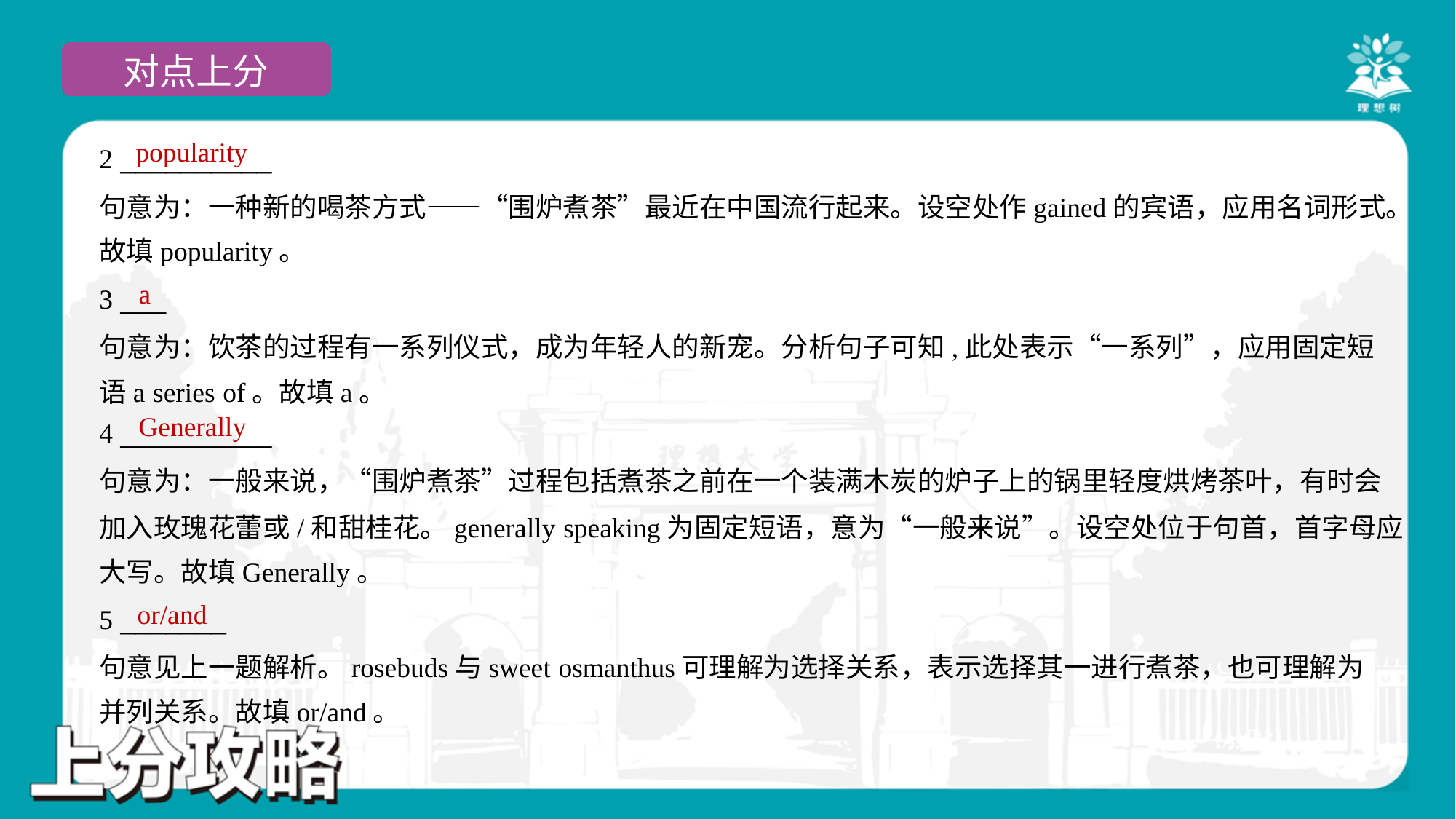

popularity
2 __________
句意为：一种新的喝茶方式——“围炉煮茶”最近在中国流行起来。设空处作gained的宾语，应用名词形式。
故填popularity。
a
3 ___
句意为：饮茶的过程有一系列仪式，成为年轻人的新宠。分析句子可知,此处表示“一系列”，应用固定短
语a series of。故填a。
Generally
4 __________
句意为：一般来说，“围炉煮茶”过程包括煮茶之前在一个装满木炭的炉子上的锅里轻度烘烤茶叶，有时会
加入玫瑰花蕾或/和甜桂花。generally speaking为固定短语，意为“一般来说”。设空处位于句首，首字母应
大写。故填Generally。
or/and
5 _______
句意见上一题解析。rosebuds与sweet osmanthus可理解为选择关系，表示选择其一进行煮茶，也可理解为
并列关系。故填or/and。